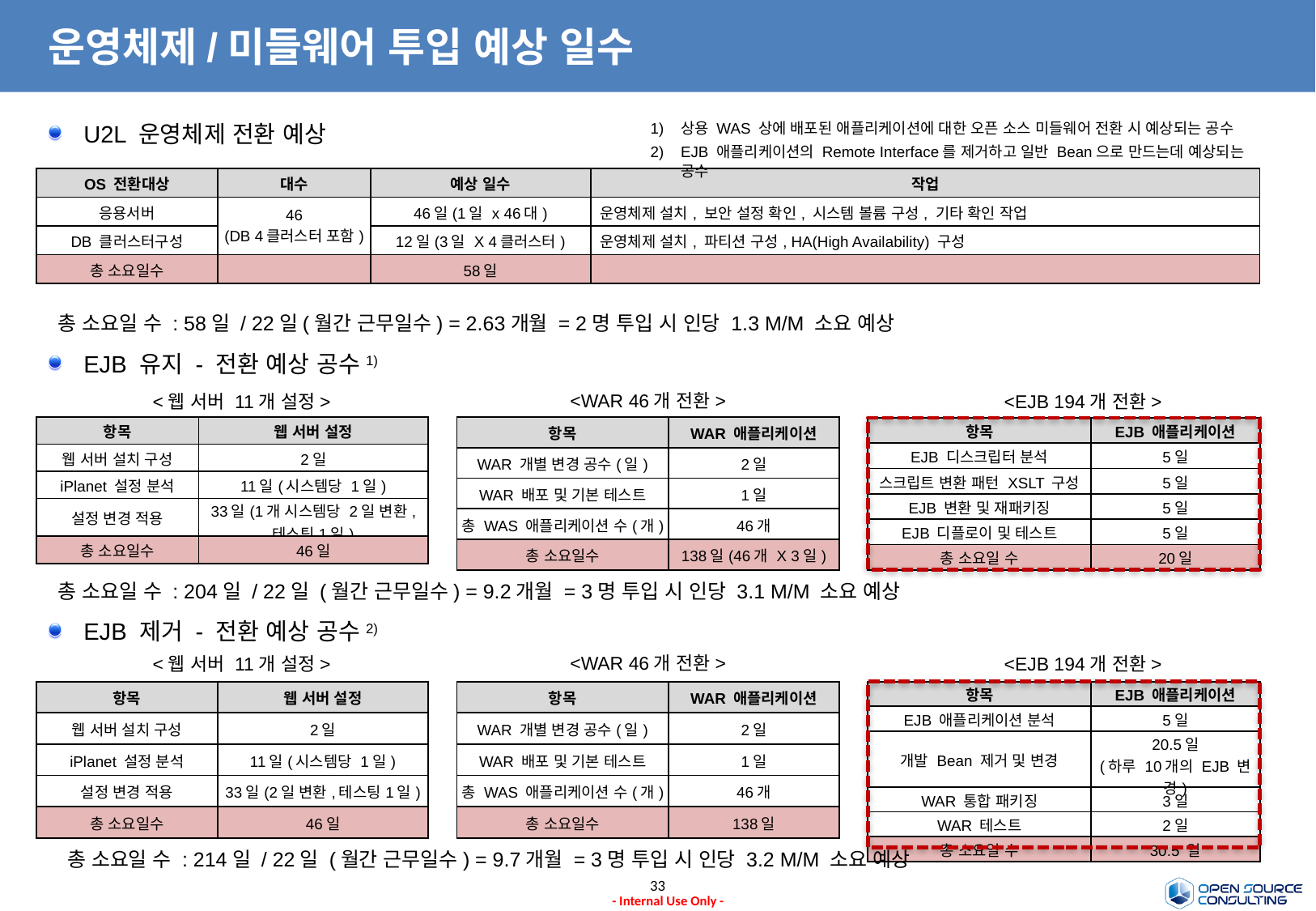

# 운영체제/미들웨어 투입 예상 일수
U2L 운영체제 전환 예상
상용 WAS 상에 배포된 애플리케이션에 대한 오픈 소스 미들웨어 전환 시 예상되는 공수
EJB 애플리케이션의 Remote Interface를 제거하고 일반 Bean으로 만드는데 예상되는 공수
| OS 전환대상 | 대수 | 예상 일수 | 작업 |
| --- | --- | --- | --- |
| 응용서버 | 46 (DB 4클러스터 포함) | 46일(1일 x 46대) | 운영체제 설치, 보안 설정 확인, 시스템 볼륨 구성, 기타 확인 작업 |
| DB 클러스터구성 |  | 12일(3일 X 4클러스터) | 운영체제 설치, 파티션 구성, HA(High Availability) 구성 |
| 총 소요일수 |  | 58일 |  |
총 소요일 수 : 58일 / 22일(월간 근무일수) = 2.63개월 = 2명 투입 시 인당 1.3 M/M 소요 예상
EJB 유지 - 전환 예상 공수1)
<WAR 46개 전환>
<웹 서버 11개 설정>
<EJB 194개 전환>
| 항목 | WAR 애플리케이션 |
| --- | --- |
| WAR 개별 변경 공수(일) | 2일 |
| WAR 배포 및 기본 테스트 | 1일 |
| 총 WAS 애플리케이션 수(개) | 46개 |
| 총 소요일수 | 138일(46개 X 3일) |
| 항목 | 웹 서버 설정 |
| --- | --- |
| 웹 서버 설치 구성 | 2일 |
| iPlanet 설정 분석 | 11일(시스템당 1일) |
| 설정 변경 적용 | 33일(1개 시스템당 2일 변환, 테스팅1일) |
| 총 소요일수 | 46일 |
| 항목 | EJB 애플리케이션 |
| --- | --- |
| EJB 디스크립터 분석 | 5일 |
| 스크립트 변환 패턴 XSLT 구성 | 5일 |
| EJB 변환 및 재패키징 | 5일 |
| EJB 디플로이 및 테스트 | 5일 |
| 총 소요일 수 | 20일 |

총 소요일 수 : 204일 / 22일 (월간 근무일수) = 9.2개월 = 3명 투입 시 인당 3.1 M/M 소요 예상
EJB 제거 - 전환 예상 공수2)
<WAR 46개 전환>
<웹 서버 11개 설정>
<EJB 194개 전환>
| 항목 | 웹 서버 설정 |
| --- | --- |
| 웹 서버 설치 구성 | 2일 |
| iPlanet 설정 분석 | 11일(시스템당 1일) |
| 설정 변경 적용 | 33일(2일 변환,테스팅1일) |
| 총 소요일수 | 46일 |
| 항목 | WAR 애플리케이션 |
| --- | --- |
| WAR 개별 변경 공수(일) | 2일 |
| WAR 배포 및 기본 테스트 | 1일 |
| 총 WAS 애플리케이션 수(개) | 46개 |
| 총 소요일수 | 138일 |

| 항목 | EJB 애플리케이션 |
| --- | --- |
| EJB 애플리케이션 분석 | 5일 |
| 개발 Bean 제거 및 변경 | 20.5일 (하루 10개의 EJB 변경) |
| WAR 통합 패키징 | 3일 |
| WAR 테스트 | 2일 |
| 총 소요일 수 | 30.5 일 |
총 소요일 수 : 214일 / 22일 (월간 근무일수) = 9.7개월 = 3명 투입 시 인당 3.2 M/M 소요 예상